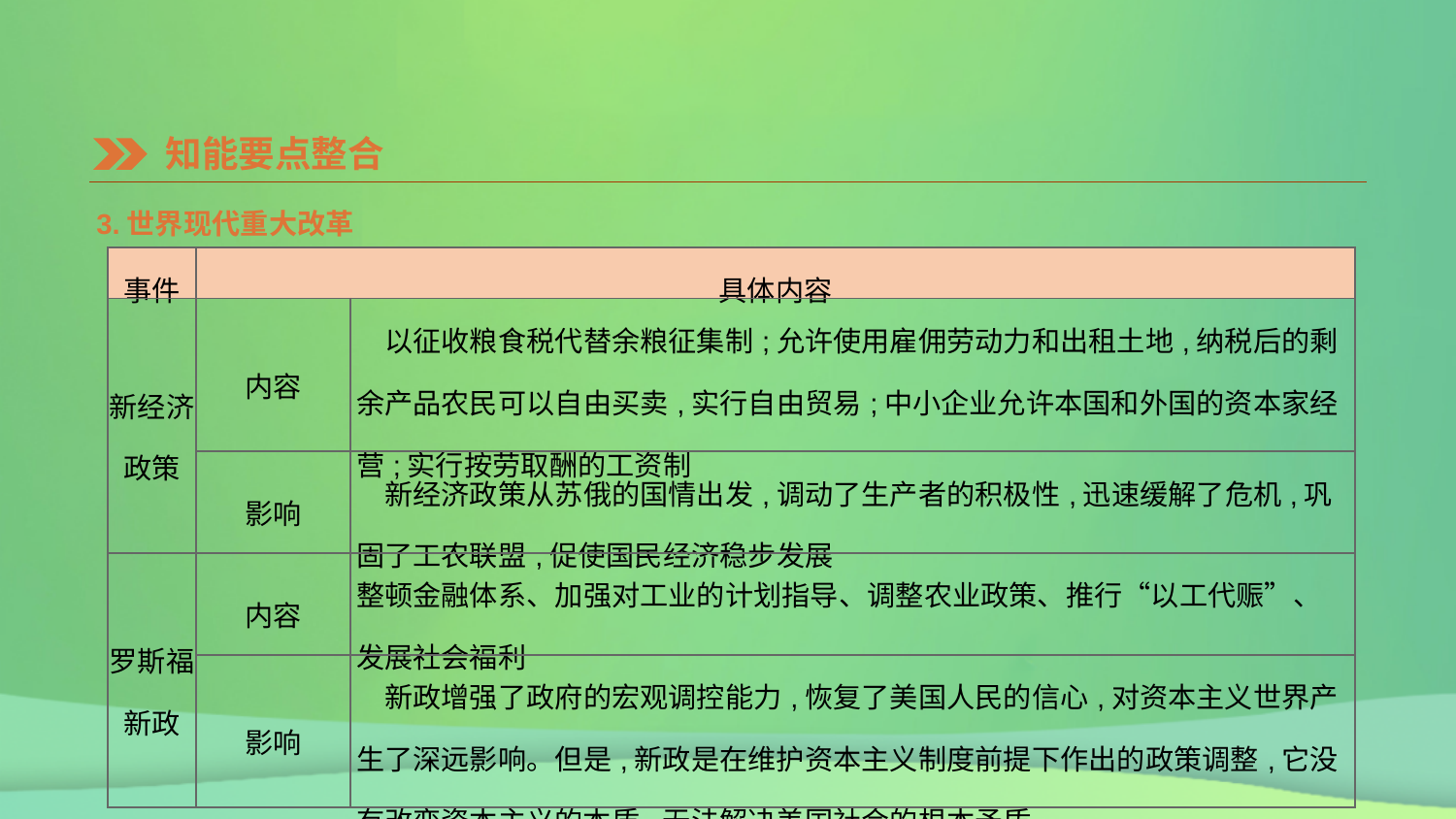

知能要点整合

3.世界现代重大改革
| 事件 | 具体内容 |  |
| --- | --- | --- |
| 新经济政策 | 内容 | 以征收粮食税代替余粮征集制;允许使用雇佣劳动力和出租土地,纳税后的剩余产品农民可以自由买卖,实行自由贸易;中小企业允许本国和外国的资本家经营;实行按劳取酬的工资制 |
|  | 影响 | 新经济政策从苏俄的国情出发,调动了生产者的积极性,迅速缓解了危机,巩固了工农联盟,促使国民经济稳步发展 |
| 罗斯福新政 | 内容 | 整顿金融体系、加强对工业的计划指导、调整农业政策、推行“以工代赈”、发展社会福利 |
|  | 影响 | 新政增强了政府的宏观调控能力,恢复了美国人民的信心,对资本主义世界产生了深远影响。但是,新政是在维护资本主义制度前提下作出的政策调整,它没有改变资本主义的本质,无法解决美国社会的根本矛盾 |